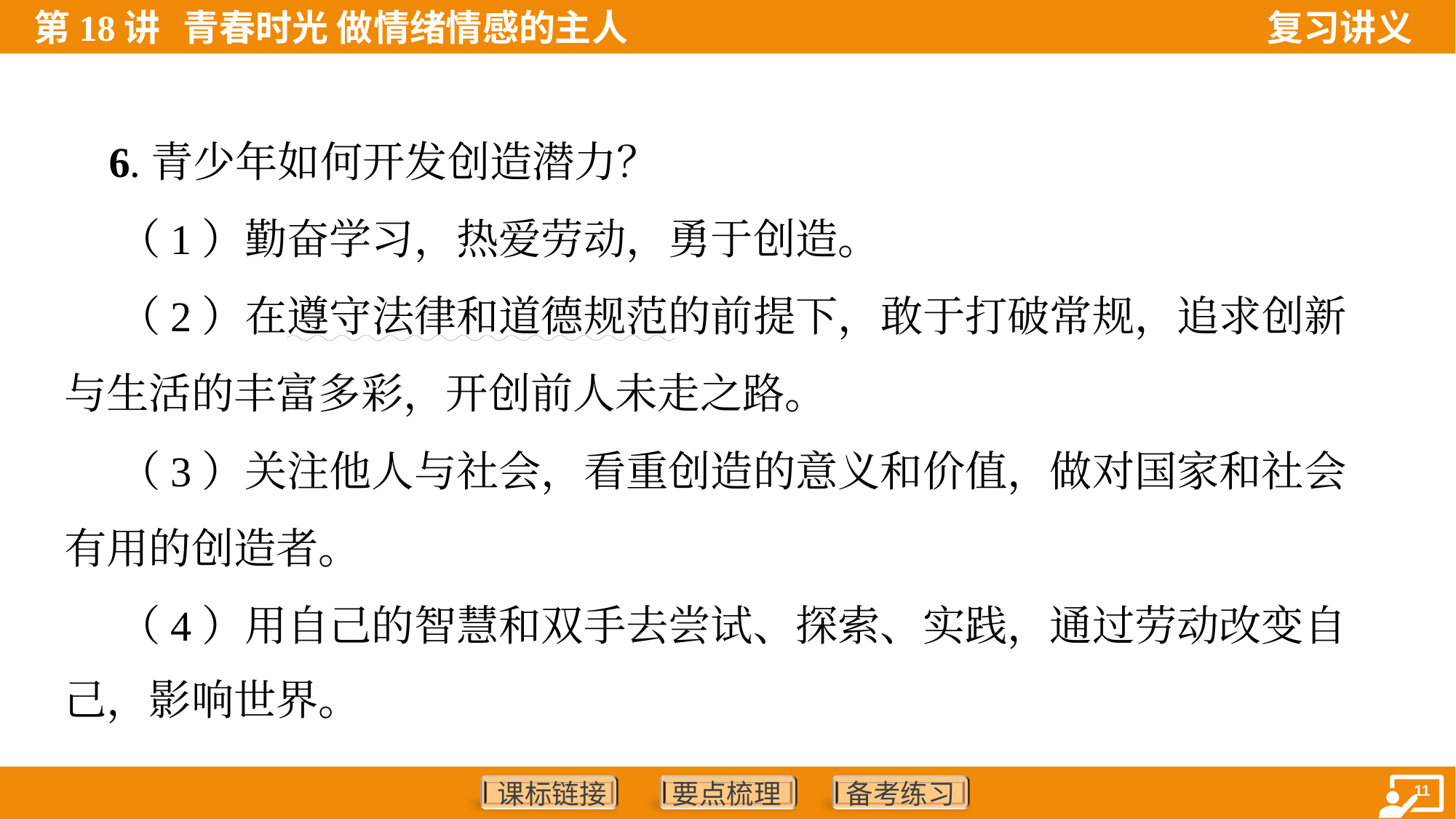

6.青少年如何开发创造潜力？
    （1）勤奋学习，热爱劳动，勇于创造。
    （2）在遵守法律和道德规范的前提下，敢于打破常规，追求创新
与生活的丰富多彩，开创前人未走之路。
    （3）关注他人与社会，看重创造的意义和价值，做对国家和社会
有用的创造者。
    （4）用自己的智慧和双手去尝试、探索、实践，通过劳动改变自
己，影响世界。